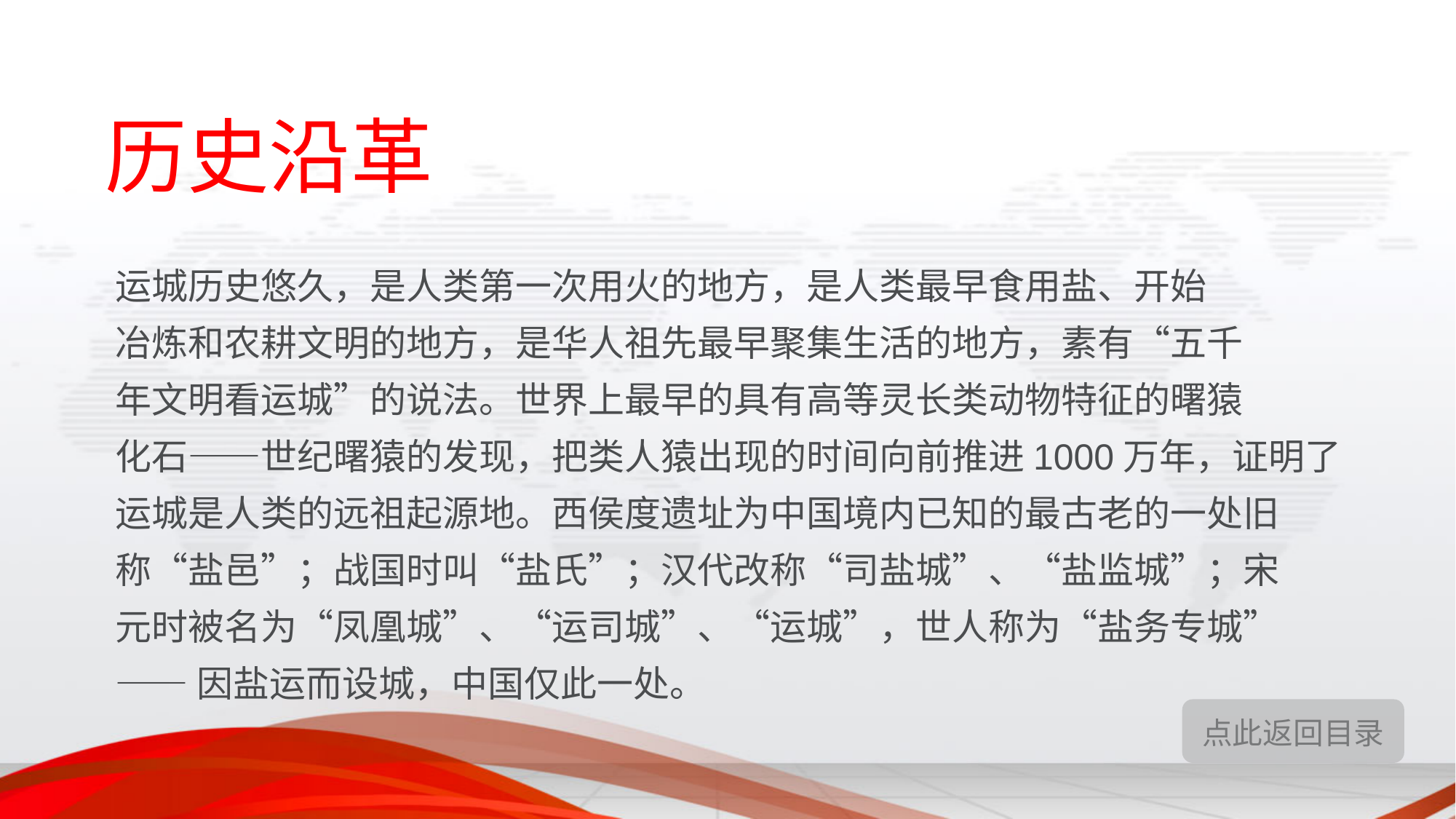

历史沿革
运城历史悠久，是人类第一次用火的地方，是人类最早食用盐、开始
冶炼和农耕文明的地方，是华人祖先最早聚集生活的地方，素有“五千
年文明看运城”的说法。世界上最早的具有高等灵长类动物特征的曙猿
化石——世纪曙猿的发现，把类人猿出现的时间向前推进1000万年，证明了
运城是人类的远祖起源地。西侯度遗址为中国境内已知的最古老的一处旧
称“盐邑”；战国时叫“盐氏”；汉代改称“司盐城”、“盐监城”；宋
元时被名为“凤凰城”、“运司城”、“运城”，世人称为“盐务专城”
——因盐运而设城，中国仅此一处。
点此返回目录